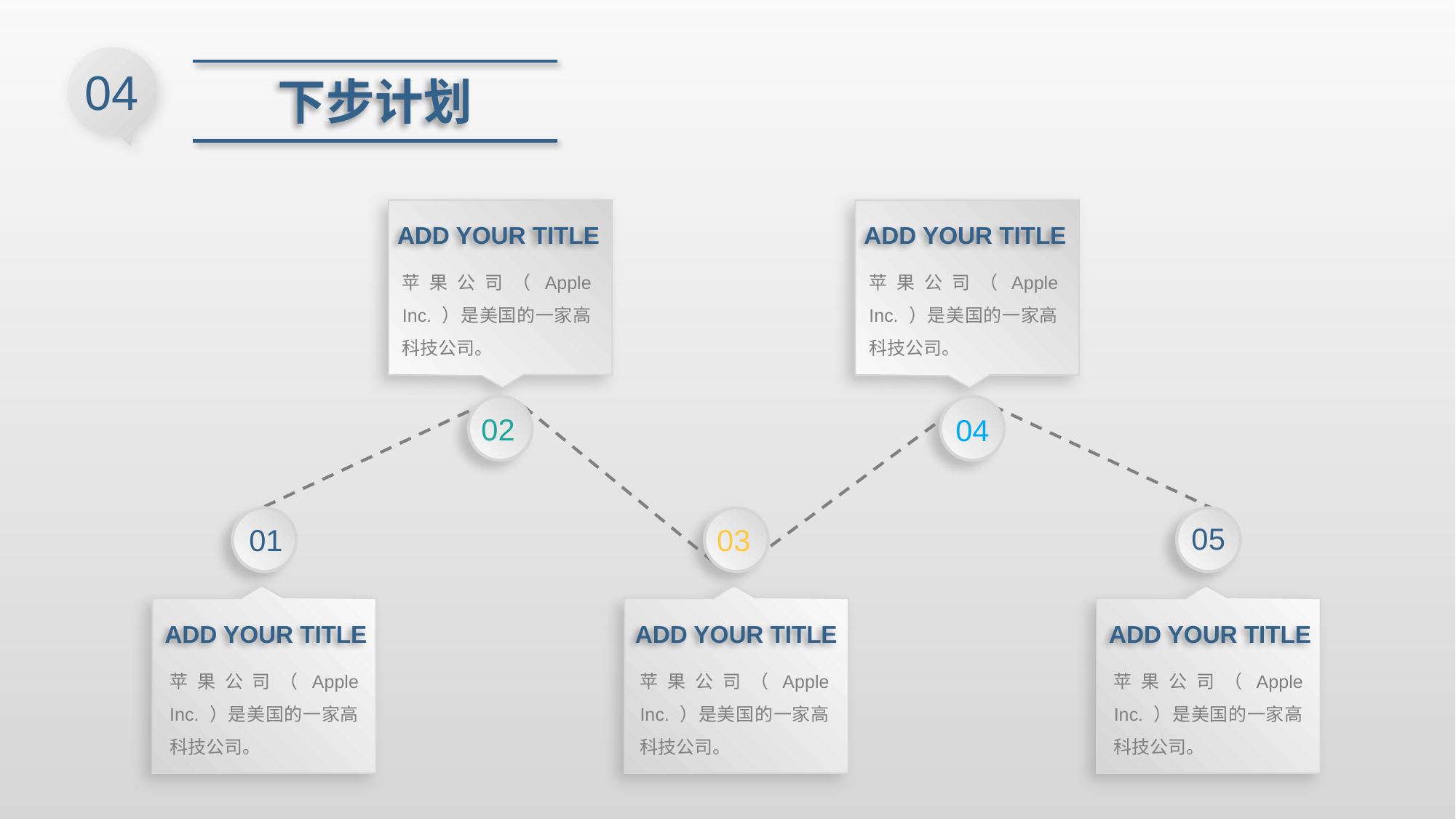

04
下步计划

ADD YOUR TITLE
苹果公司（Apple Inc. ）是美国的一家高科技公司。

ADD YOUR TITLE
苹果公司（Apple Inc. ）是美国的一家高科技公司。

02

04

01

03

05

ADD YOUR TITLE
苹果公司（Apple Inc. ）是美国的一家高科技公司。

ADD YOUR TITLE
苹果公司（Apple Inc. ）是美国的一家高科技公司。

ADD YOUR TITLE
苹果公司（Apple Inc. ）是美国的一家高科技公司。